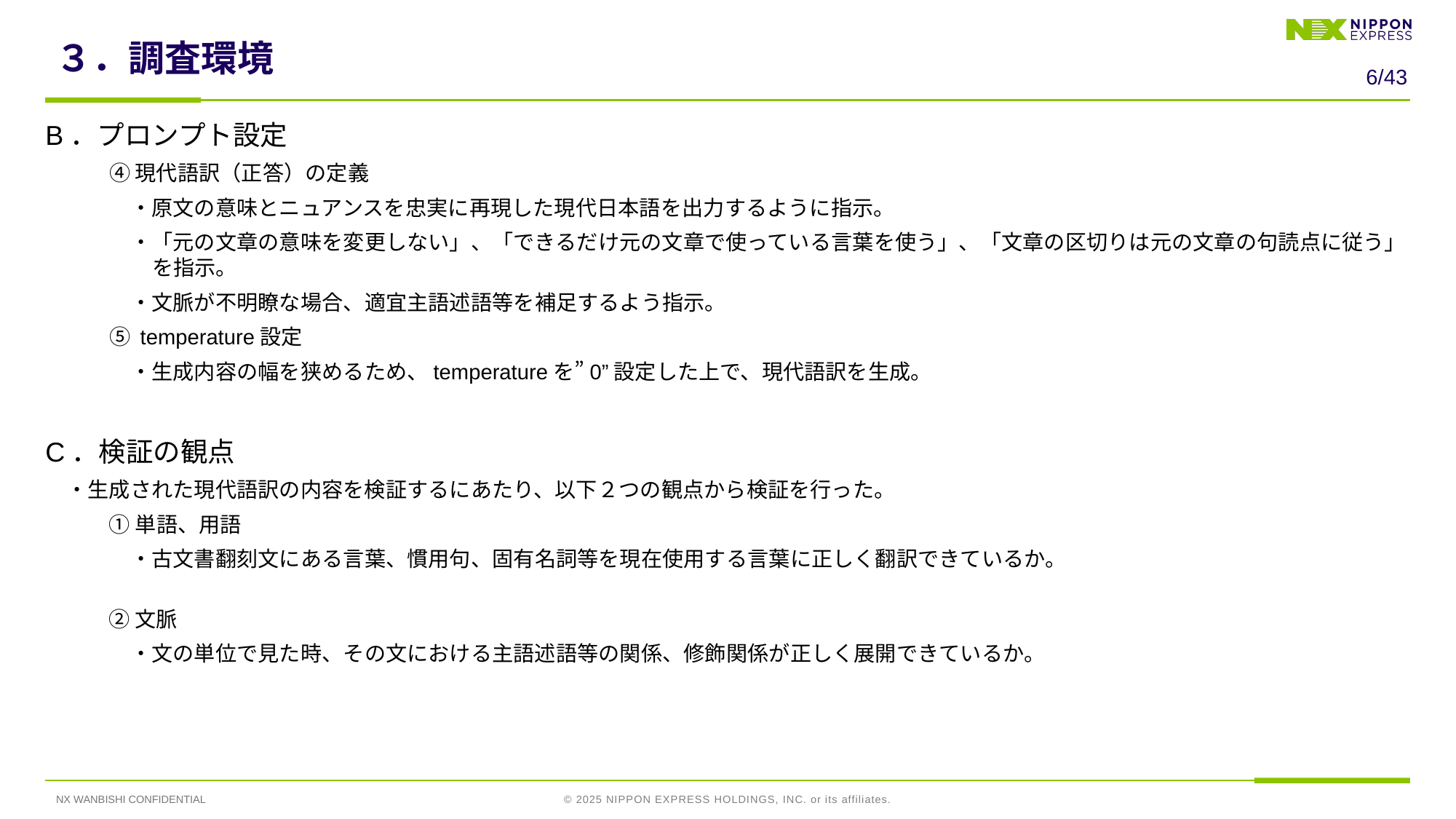

# ３．調査環境
6/43
B．プロンプト設定
　　　④ 現代語訳（正答）の定義
　　　　・原文の意味とニュアンスを忠実に再現した現代日本語を出力するように指示。
　　　　・「元の文章の意味を変更しない」、「できるだけ元の文章で使っている言葉を使う」、「文章の区切りは元の文章の句読点に従う」を指示。
　　　　・文脈が不明瞭な場合、適宜主語述語等を補足するよう指示。
　　　⑤ temperature設定
　　　　・生成内容の幅を狭めるため、temperatureを”0”設定した上で、現代語訳を生成。

C．検証の観点
　・生成された現代語訳の内容を検証するにあたり、以下２つの観点から検証を行った。
　　　① 単語、用語
　　　　・古文書翻刻文にある言葉、慣用句、固有名詞等を現在使用する言葉に正しく翻訳できているか。

　　　② 文脈
　　　　・文の単位で見た時、その文における主語述語等の関係、修飾関係が正しく展開できているか。

NX WANBISHI CONFIDENTIAL